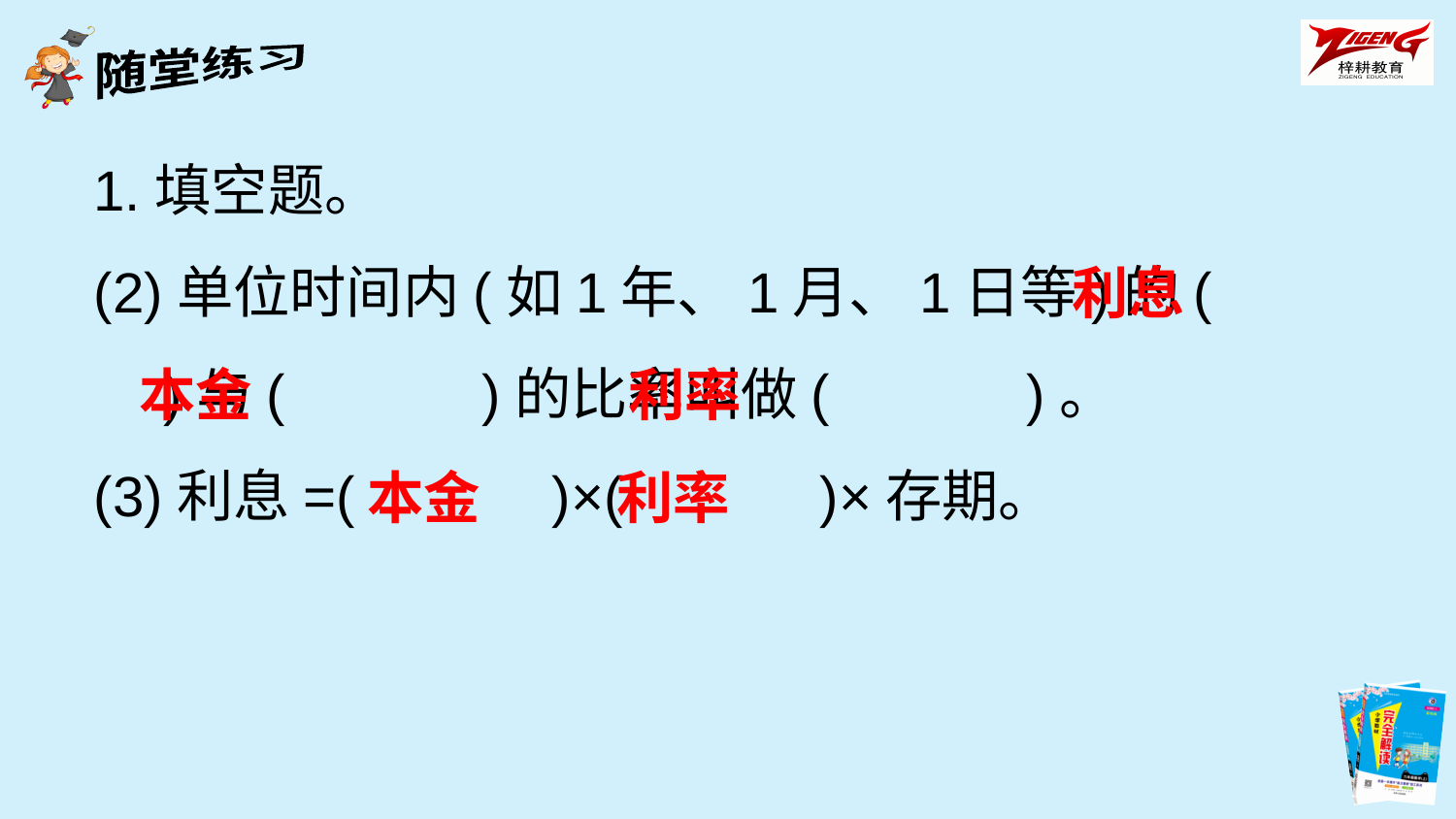

1.填空题。
(2)单位时间内(如1年、1月、1日等)的(　　　)与(　　　)的比率叫做(　　　)。
(3)利息=(　　　)×(　　　)×存期。
利息
本金
利率
本金
利率